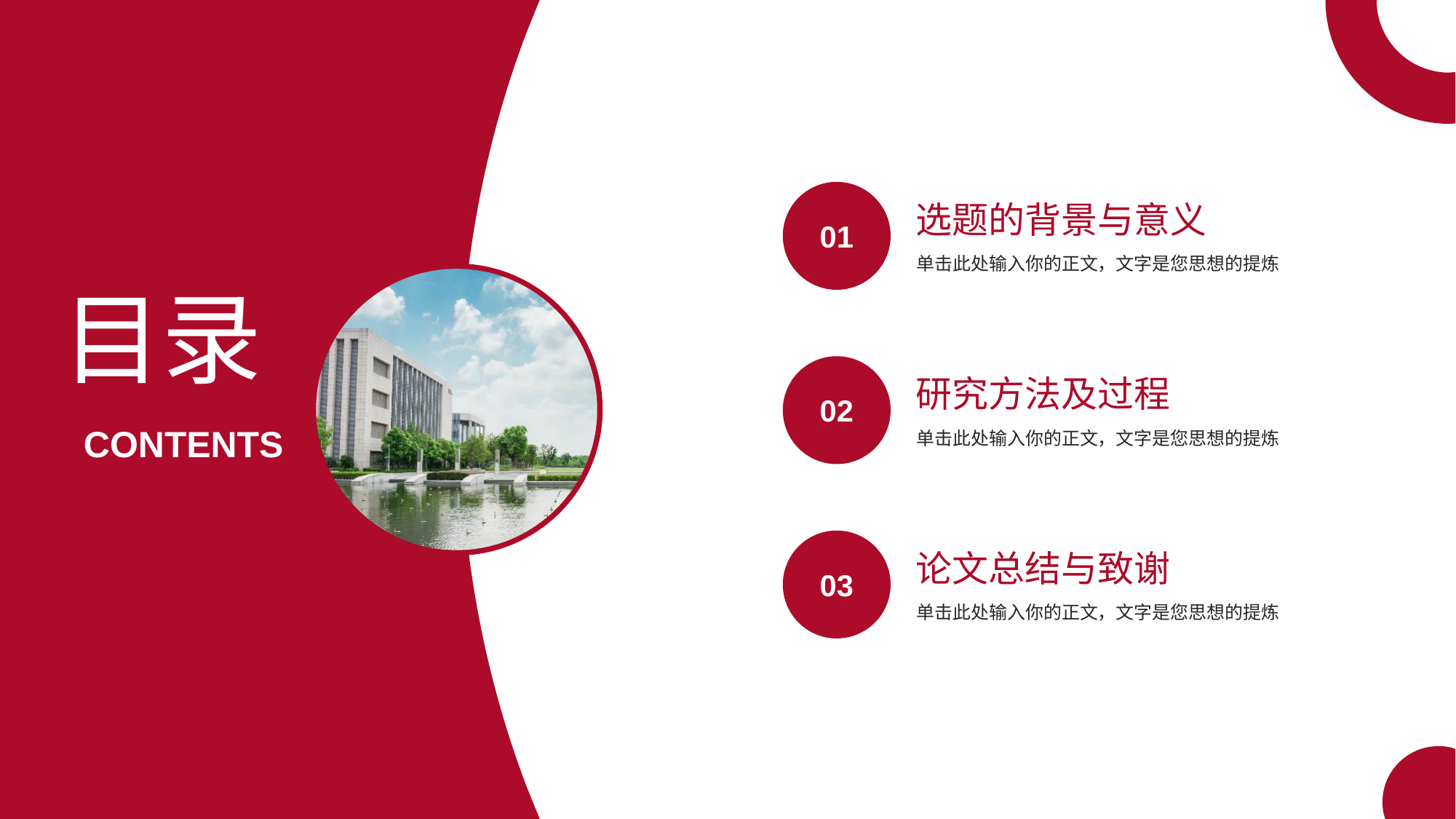

01
选题的背景与意义
单击此处输入你的正文，文字是您思想的提炼
目录
CONTENTS
02
研究方法及过程
单击此处输入你的正文，文字是您思想的提炼
03
论文总结与致谢
单击此处输入你的正文，文字是您思想的提炼